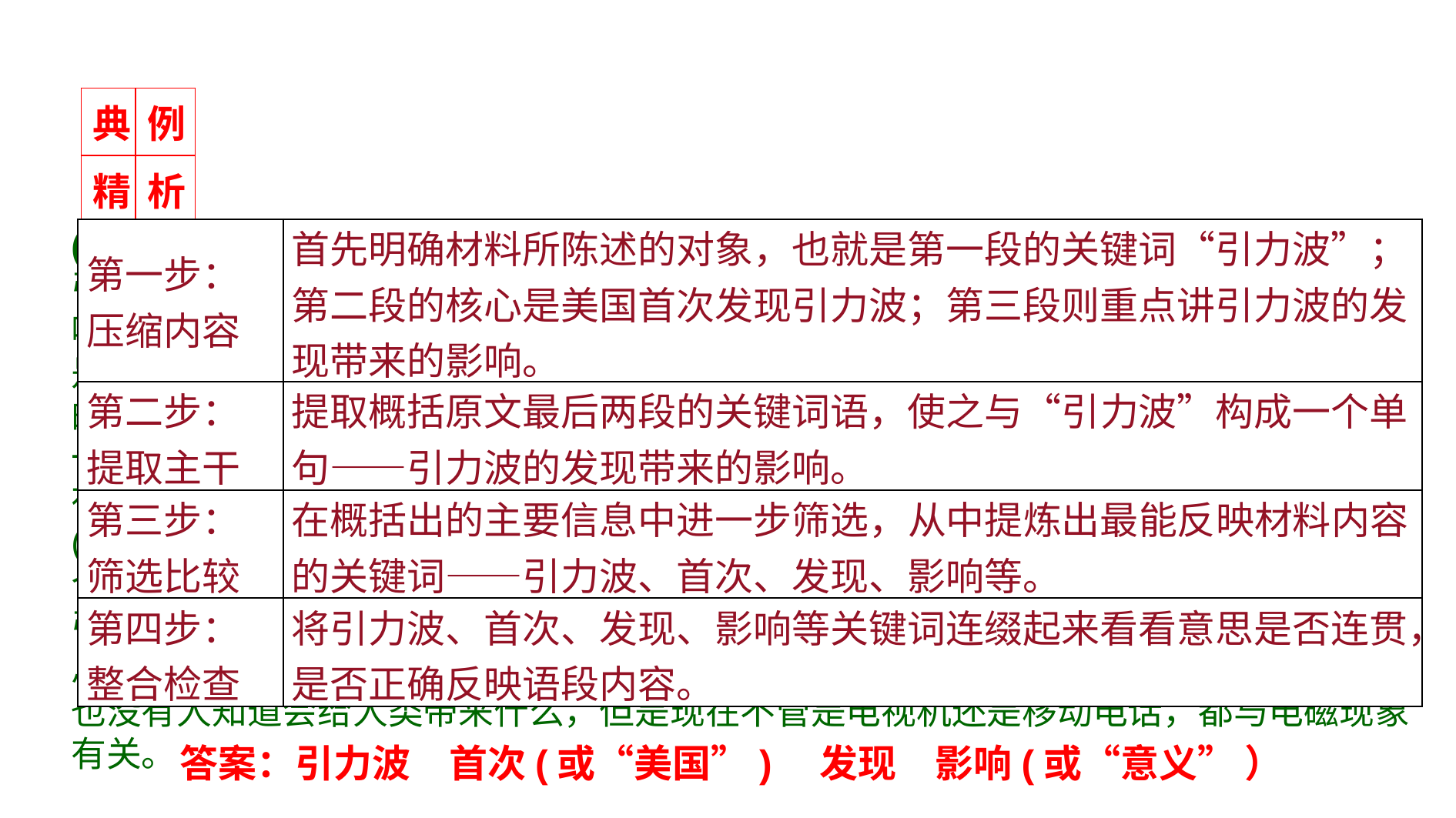

| 典 | 例 |
| --- | --- |
| 精 | 析 |
(2016·浙江卷)提取所给材料的主要信息，在横线处写出四个关键词。
引力全称万有引力，指具有质量的物体之间加速靠近的趋势，简单说就是物体之间相互吸引的作用力。在爱因斯坦广义相对论的视野里，引力等价于弯曲的时空。而引力波就是在弯曲的时空这个大背景下，当发生有质量的物体加速运动导致的扰动时，由此产生的波动如波纹一样向外传播的现象。
一个世纪前，爱因斯坦预测了引力波的存在，但近百年来，科学家们并未找到证明它存在的直接证据。华盛顿当地时间2016年2月11日，美国激光干涉引力波观测台(LIGO)实验组召开新闻发布会，宣布首次直接观测到了由两颗恒星级黑洞13亿年前并合产生的引力波。这是科学史上又一次具有划时代意义的发现。
引力波的发现对普通人的生活会产生什么影响？科学家们表示，一个新的重大科学发现，总会给人类社会带来无法预估的发展。18世纪描述电磁波的麦克斯韦理论确认的时候，也没有人知道会给人类带来什么，但是现在不管是电视机还是移动电话，都与电磁现象有关。
| 第一步：压缩内容 | 首先明确材料所陈述的对象，也就是第一段的关键词“引力波”；第二段的核心是美国首次发现引力波；第三段则重点讲引力波的发现带来的影响。 |
| --- | --- |
| 第二步：提取主干 | 提取概括原文最后两段的关键词语，使之与“引力波”构成一个单句——引力波的发现带来的影响。 |
| 第三步：筛选比较 | 在概括出的主要信息中进一步筛选，从中提炼出最能反映材料内容的关键词——引力波、首次、发现、影响等。 |
| 第四步：整合检查 | 将引力波、首次、发现、影响等关键词连缀起来看看意思是否连贯，是否正确反映语段内容。 |
答案：引力波　首次(或“美国”)　发现　影响(或“意义” ）